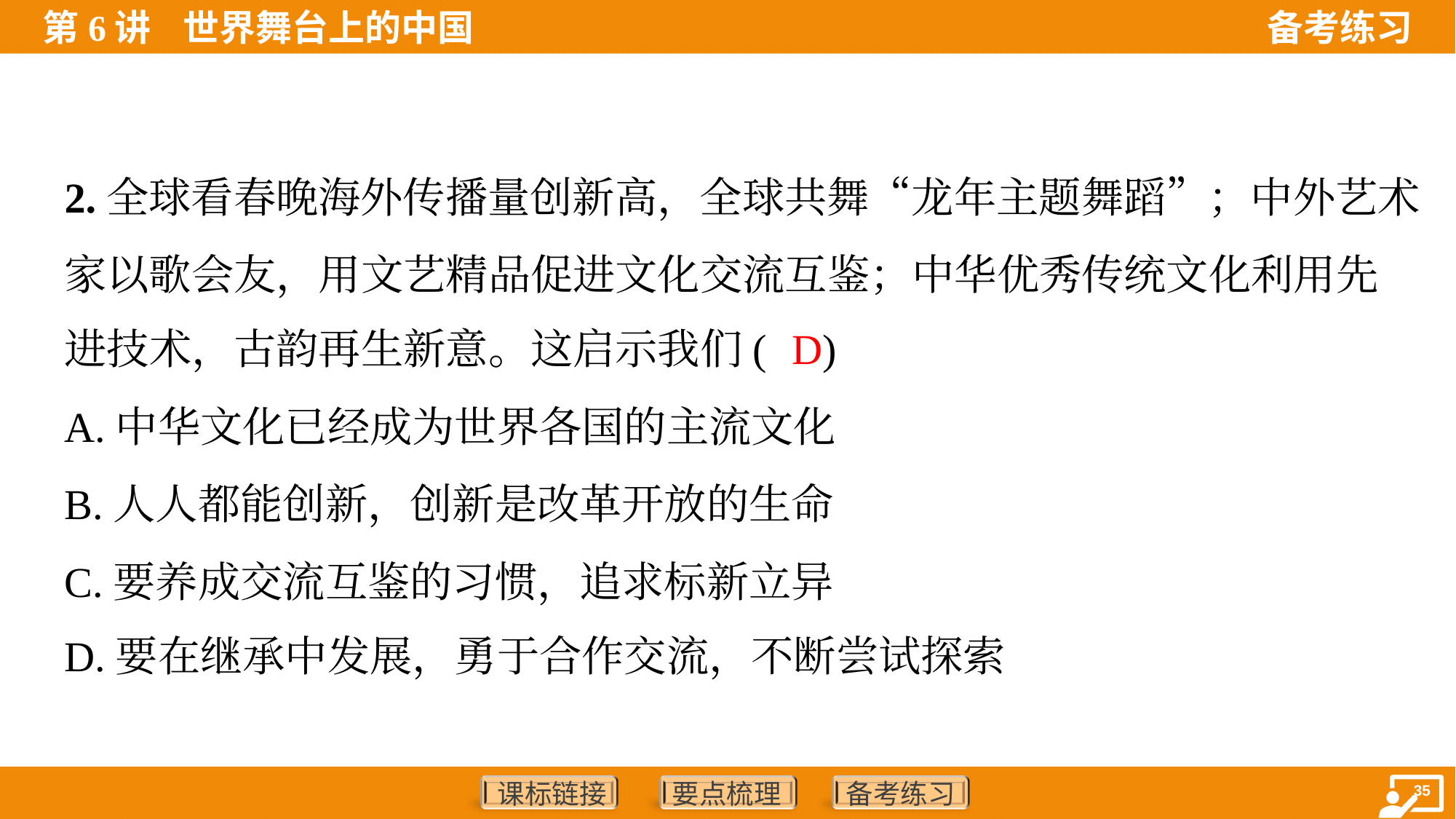

2.全球看春晚海外传播量创新高，全球共舞“龙年主题舞蹈”；中外艺术
家以歌会友，用文艺精品促进文化交流互鉴；中华优秀传统文化利用先
进技术，古韵再生新意。这启示我们(     )
D
A.中华文化已经成为世界各国的主流文化
B.人人都能创新，创新是改革开放的生命
C.要养成交流互鉴的习惯，追求标新立异
D.要在继承中发展，勇于合作交流，不断尝试探索